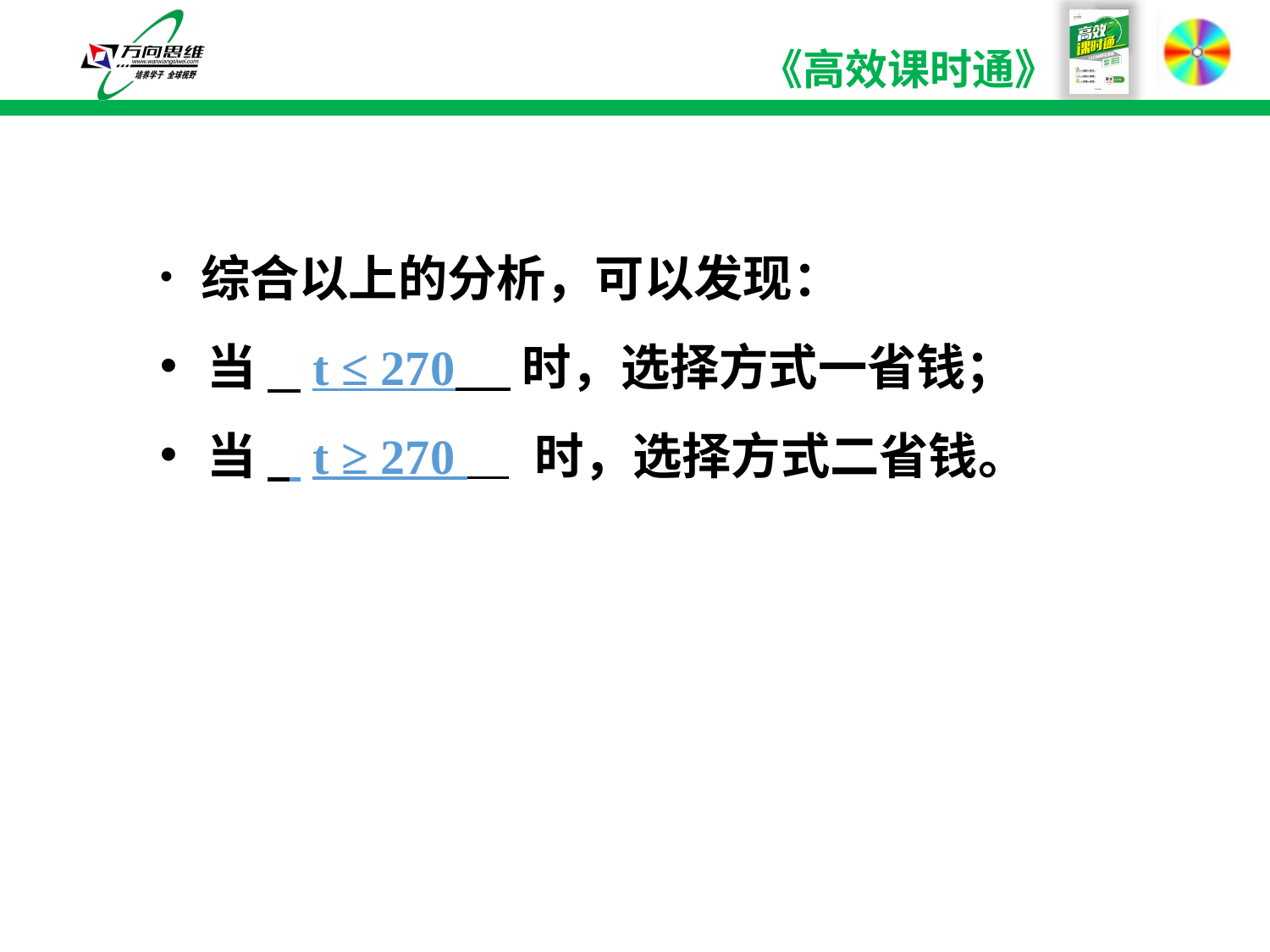

# 综合以上的分析，可以发现：
 当    t ≤ 270    时，选择方式一省钱；
 当    t ≥ 270     时，选择方式二省钱。